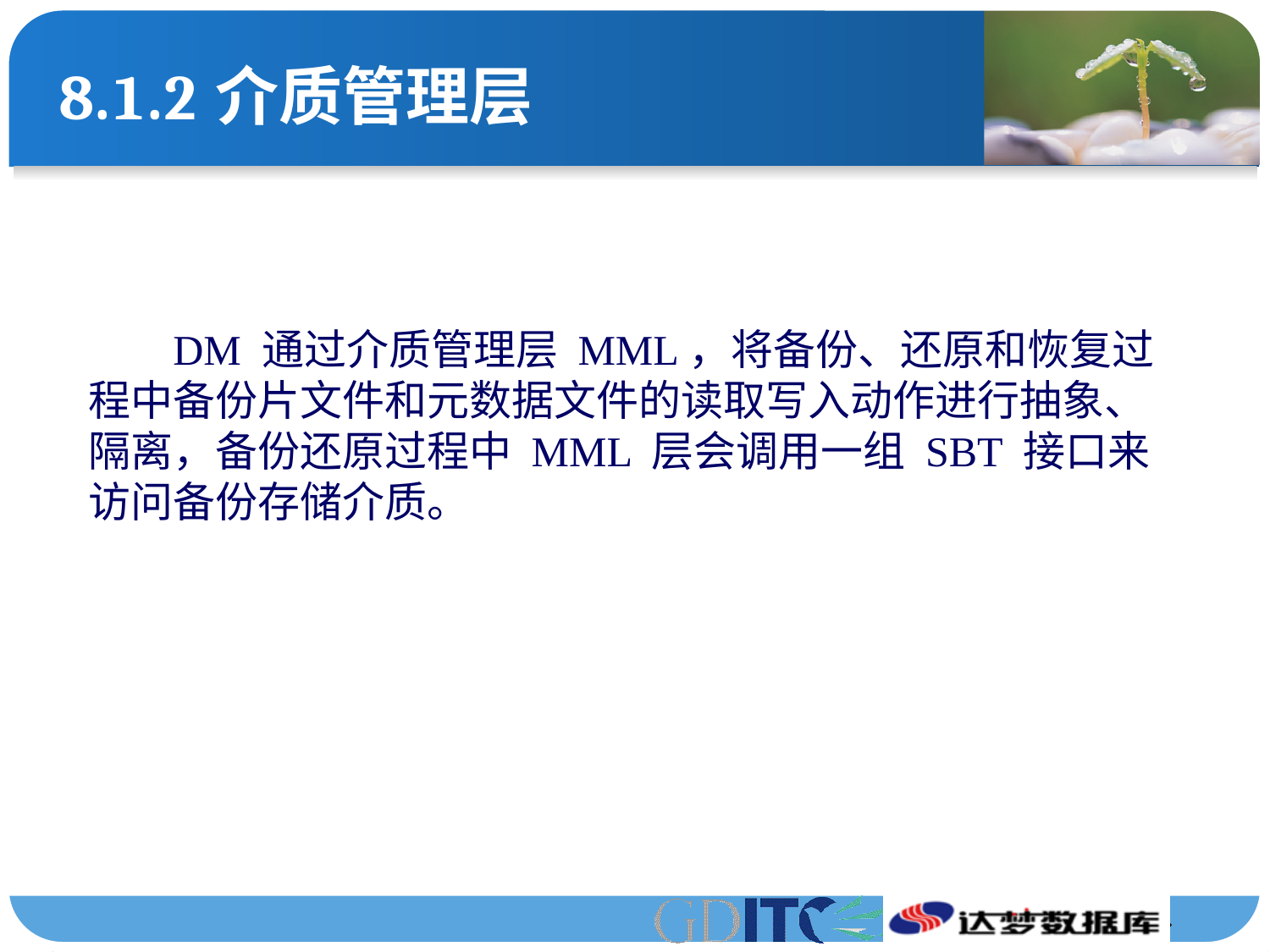

# 8.1.2介质管理层
        DM 通过介质管理层 MML，将备份、还原和恢复过程中备份片文件和元数据文件的读取写入动作进行抽象、隔离，备份还原过程中 MML 层会调用一组 SBT 接口来访问备份存储介质。